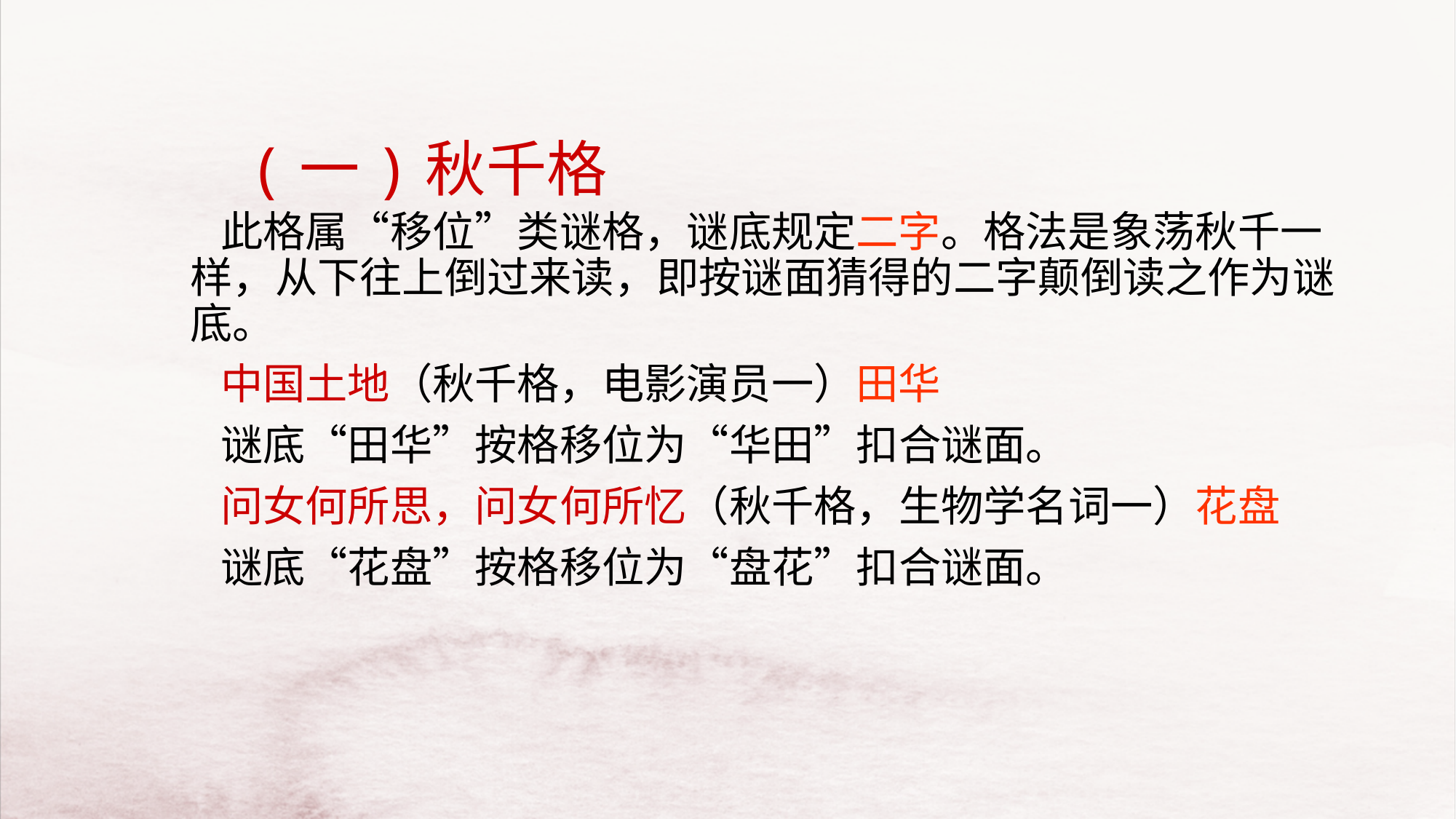

# (一)秋千格
     此格属“移位”类谜格，谜底规定二字。格法是象荡秋千一样，从下往上倒过来读，即按谜面猜得的二字颠倒读之作为谜底。
     中国土地（秋千格，电影演员一）田华
     谜底“田华”按格移位为“华田”扣合谜面。
     问女何所思，问女何所忆（秋千格，生物学名词一）花盘
     谜底“花盘”按格移位为“盘花”扣合谜面。